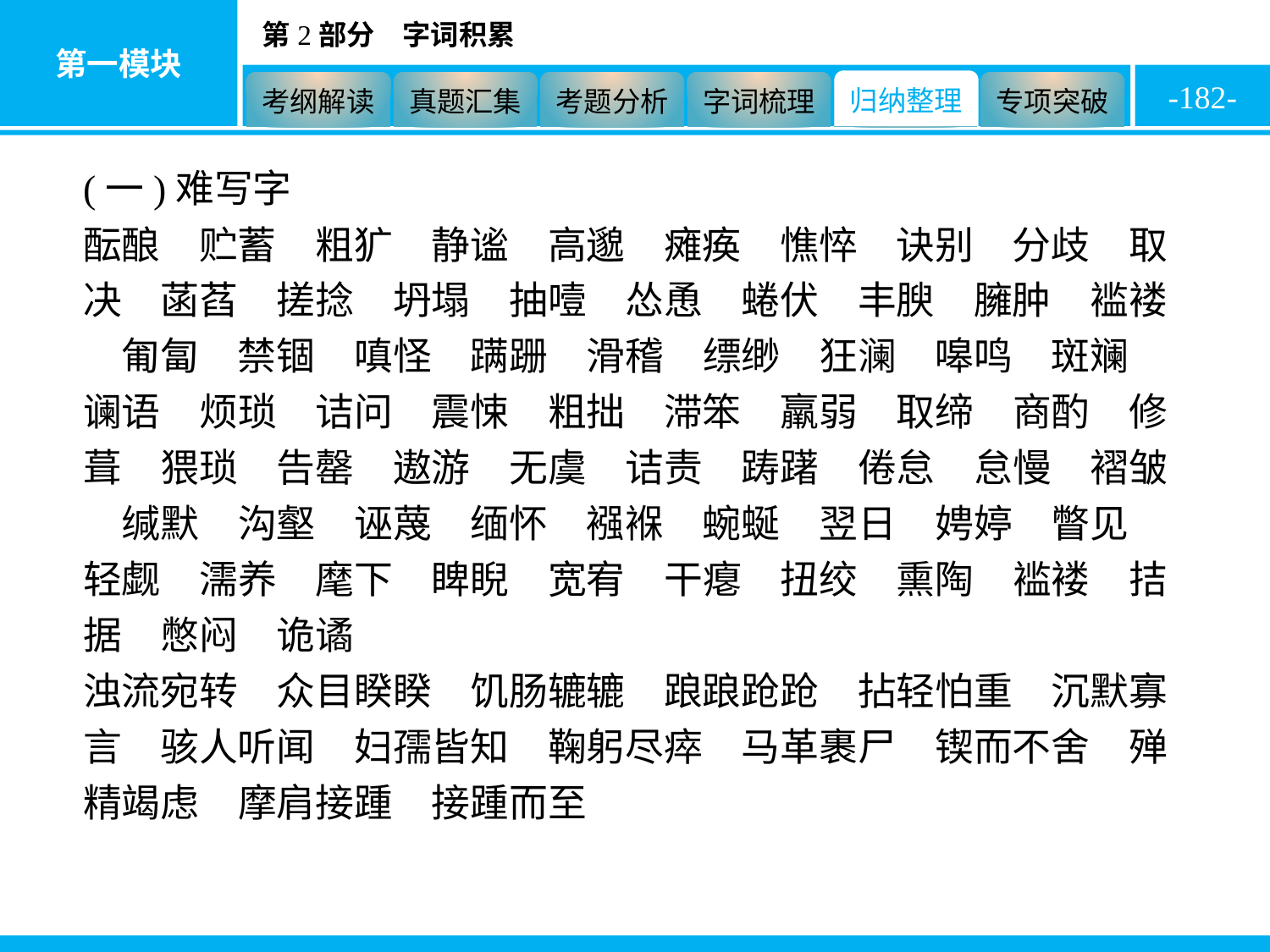

-182-
(一)难写字
酝酿　贮蓄　粗犷　静谧　高邈　瘫痪　憔悴　诀别　分歧　取决　菡萏　搓捻　坍塌　抽噎　怂恿　蜷伏　丰腴　臃肿　褴褛　匍匐　禁锢　嗔怪　蹒跚　滑稽　缥缈　狂澜　嗥鸣　斑斓　谰语　烦琐　诘问　震悚　粗拙　滞笨　羸弱　取缔　商酌　修葺　猥琐　告罄　遨游　无虞　诘责　踌躇　倦怠　怠慢　褶皱　缄默　沟壑　诬蔑　缅怀　襁褓　蜿蜒　翌日　娉婷　瞥见　轻觑　濡养　麾下　睥睨　宽宥　干瘪　扭绞　熏陶　褴褛　拮据　憋闷　诡谲
浊流宛转　众目睽睽　饥肠辘辘　踉踉跄跄　拈轻怕重　沉默寡言　骇人听闻　妇孺皆知　鞠躬尽瘁　马革裹尸　锲而不舍　殚精竭虑　摩肩接踵　接踵而至